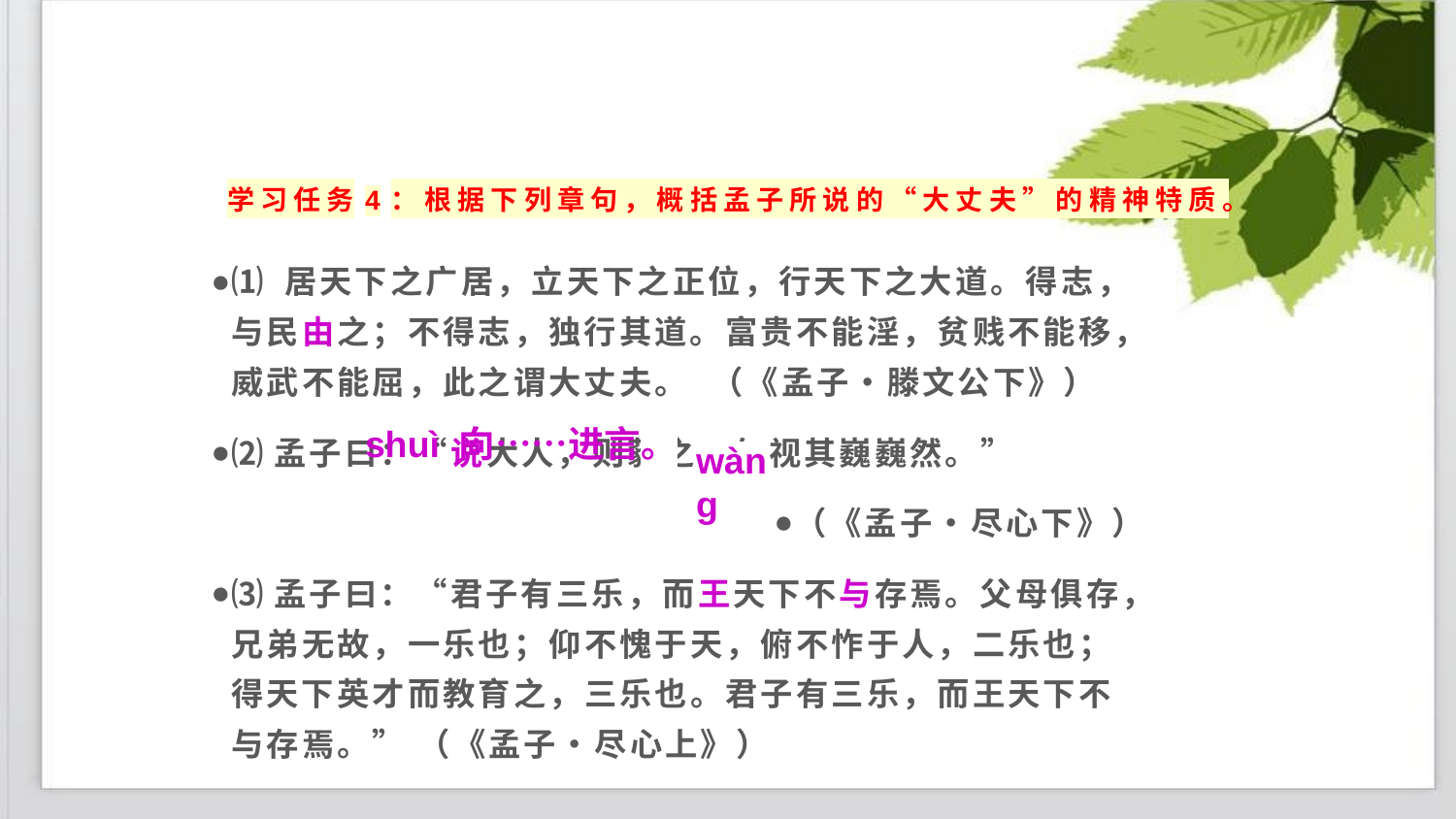

# 学习任务4：根据下列章句，概括孟子所说的“大丈夫”的精神特质。
⑴ 居天下之广居，立天下之正位，行天下之大道。得志，与民由之；不得志，独行其道。富贵不能淫，贫贱不能移，威武不能屈，此之谓大丈夫。  （《孟子•滕文公下》）
⑵孟子曰：“说大人，则藐之，勿视其巍巍然。”
（《孟子•尽心下》）
⑶孟子曰：“君子有三乐，而王天下不与存焉。父母俱存，兄弟无故，一乐也；仰不愧于天，俯不怍于人，二乐也；得天下英才而教育之，三乐也。君子有三乐，而王天下不与存焉。” （《孟子•尽心上》）
shuì 向……进言。
wànɡ